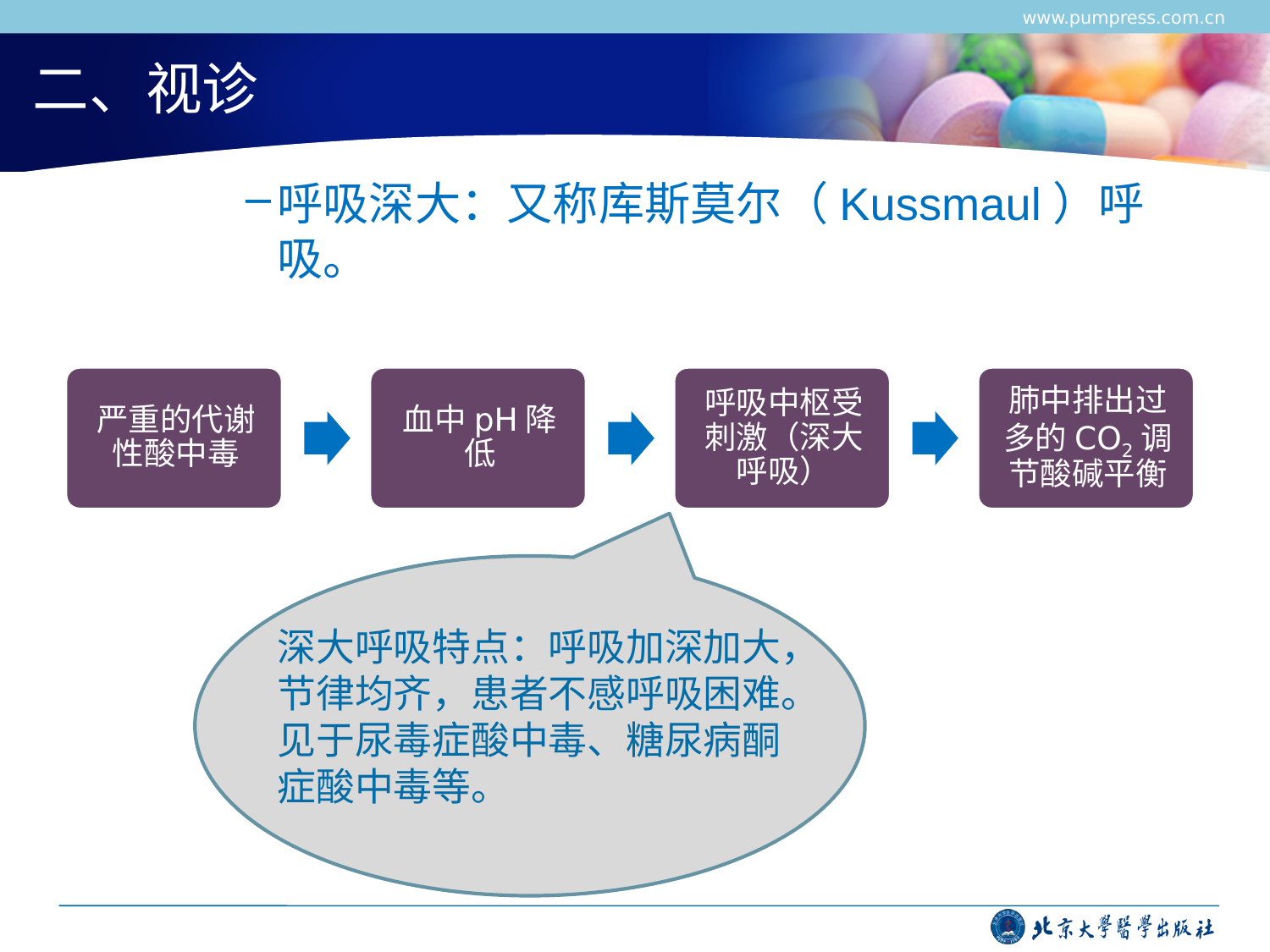

www.pumpress.com.cn
# 二、视诊
呼吸深大：又称库斯莫尔（Kussmaul）呼吸。

严重的代谢性酸中毒

血中pH降低

呼吸中枢受刺激（深大呼吸）

肺中排出过多的CO2调节酸碱平衡

深大呼吸特点：呼吸加深加大，节律均齐，患者不感呼吸困难。见于尿毒症酸中毒、糖尿病酮症酸中毒等。